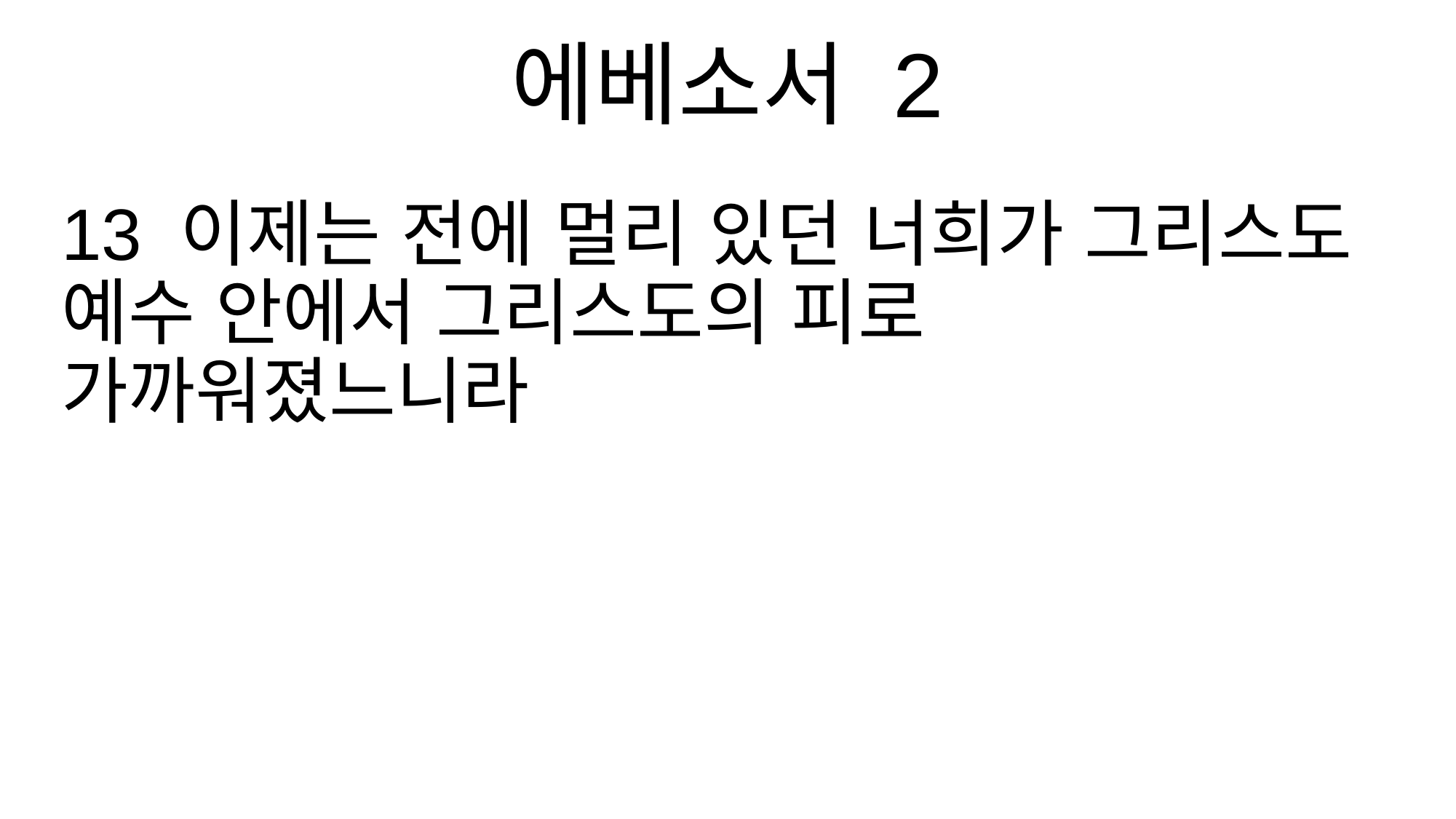

에베소서 2
13 이제는 전에 멀리 있던 너희가 그리스도 예수 안에서 그리스도의 피로 가까워졌느니라